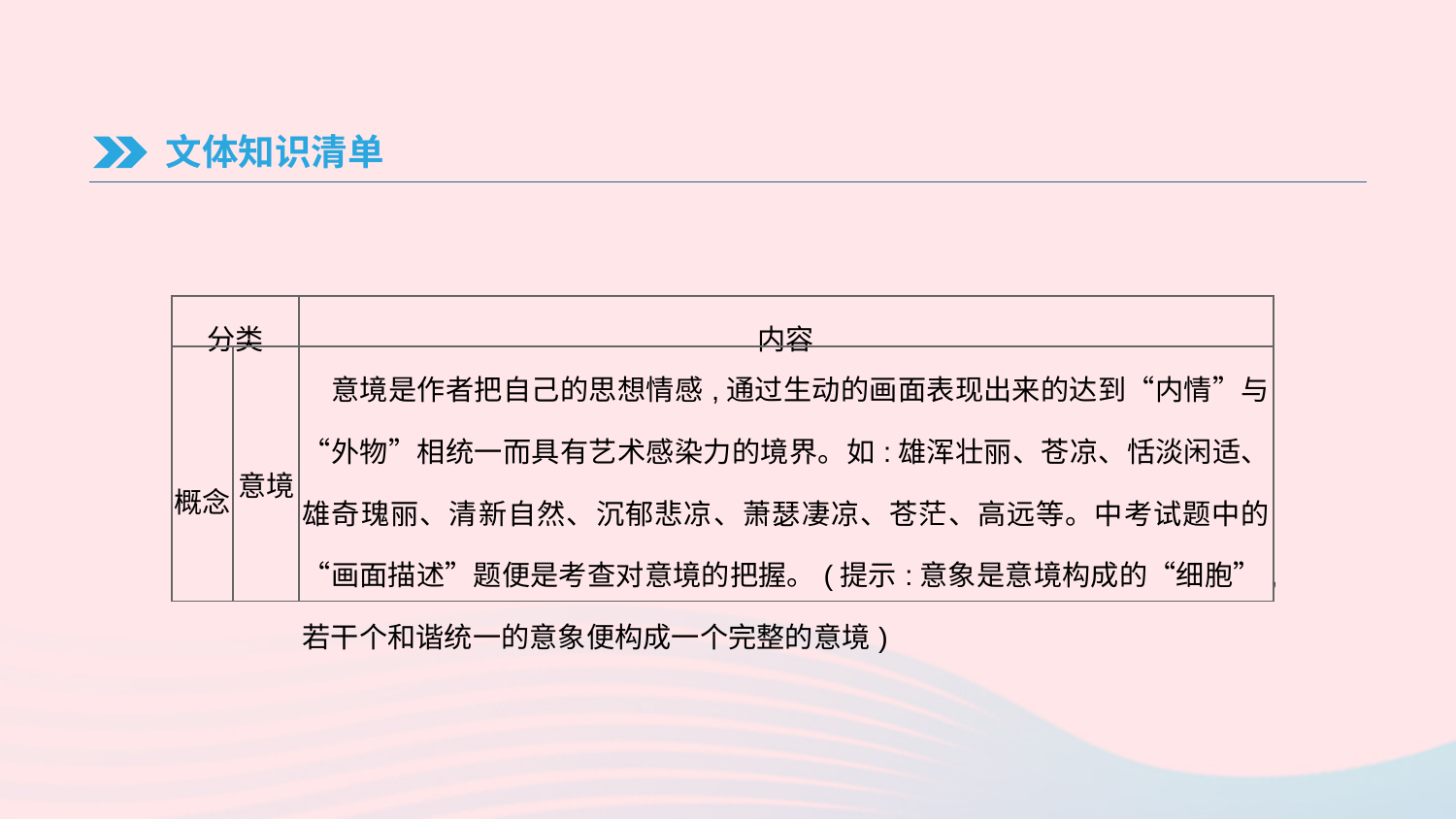

文体知识清单

| 分类 |  | 内容 |
| --- | --- | --- |
| 概念 | 意境 | 意境是作者把自己的思想情感,通过生动的画面表现出来的达到“内情”与“外物”相统一而具有艺术感染力的境界。如:雄浑壮丽、苍凉、恬淡闲适、雄奇瑰丽、清新自然、沉郁悲凉、萧瑟凄凉、苍茫、高远等。中考试题中的“画面描述”题便是考查对意境的把握。(提示:意象是意境构成的“细胞”,若干个和谐统一的意象便构成一个完整的意境) |